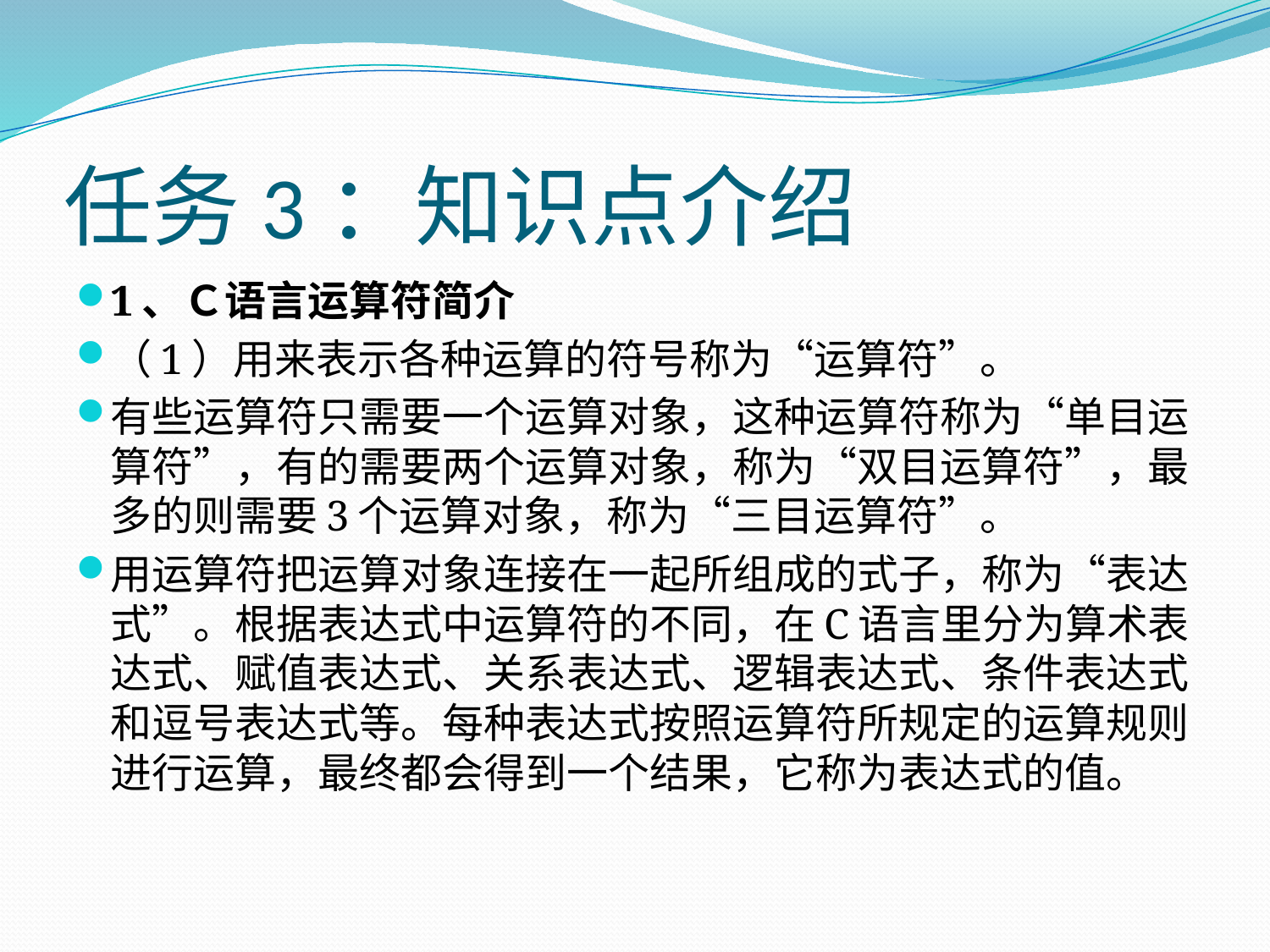

# 任务3：知识点介绍
1、Ｃ语言运算符简介
（1）用来表示各种运算的符号称为“运算符”。
有些运算符只需要一个运算对象，这种运算符称为“单目运算符”，有的需要两个运算对象，称为“双目运算符”，最多的则需要3个运算对象，称为“三目运算符”。
用运算符把运算对象连接在一起所组成的式子，称为“表达式”。根据表达式中运算符的不同，在C语言里分为算术表达式、赋值表达式、关系表达式、逻辑表达式、条件表达式和逗号表达式等。每种表达式按照运算符所规定的运算规则进行运算，最终都会得到一个结果，它称为表达式的值。